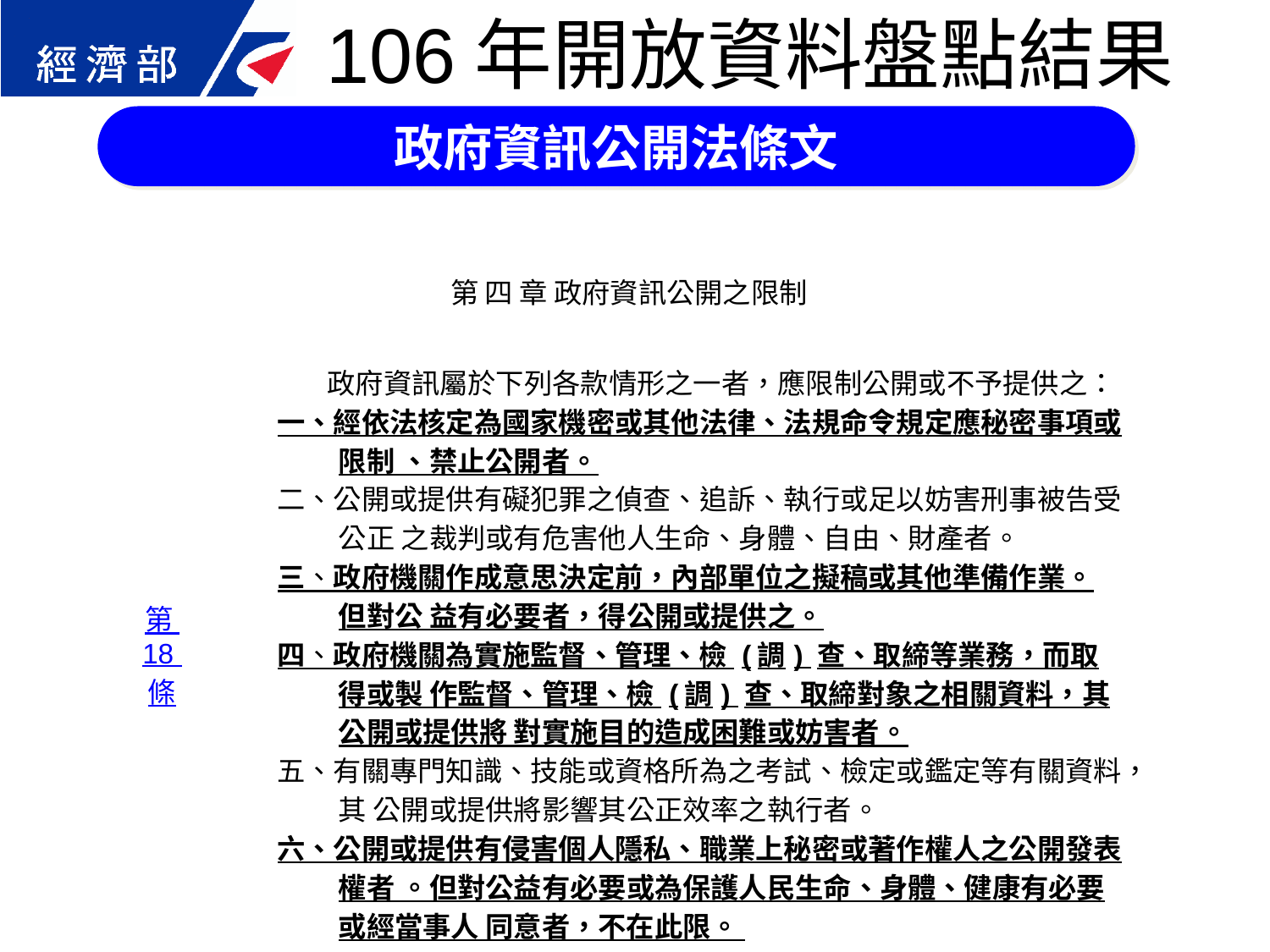

106年開放資料盤點結果
政府資訊公開法條文
|  |  |  |  |
| --- | --- | --- | --- |
| 第 四 章 政府資訊公開之限制 |  |  |  |
| 第 18 條 |  | 政府資訊屬於下列各款情形之一者，應限制公開或不予提供之： 一、經依法核定為國家機密或其他法律、法規命令規定應秘密事項或限制 、禁止公開者。 二、公開或提供有礙犯罪之偵查、追訴、執行或足以妨害刑事被告受公正 之裁判或有危害他人生命、身體、自由、財產者。 三、政府機關作成意思決定前，內部單位之擬稿或其他準備作業。 但對公 益有必要者，得公開或提供之。 四、政府機關為實施監督、管理、檢 (調) 查、取締等業務，而取得或製 作監督、管理、檢 (調) 查、取締對象之相關資料，其公開或提供將 對實施目的造成困難或妨害者。 五、有關專門知識、技能或資格所為之考試、檢定或鑑定等有關資料，其 公開或提供將影響其公正效率之執行者。 六、公開或提供有侵害個人隱私、職業上秘密或著作權人之公開發表權者 。但對公益有必要或為保護人民生命、身體、健康有必要或經當事人 同意者，不在此限。 |  |